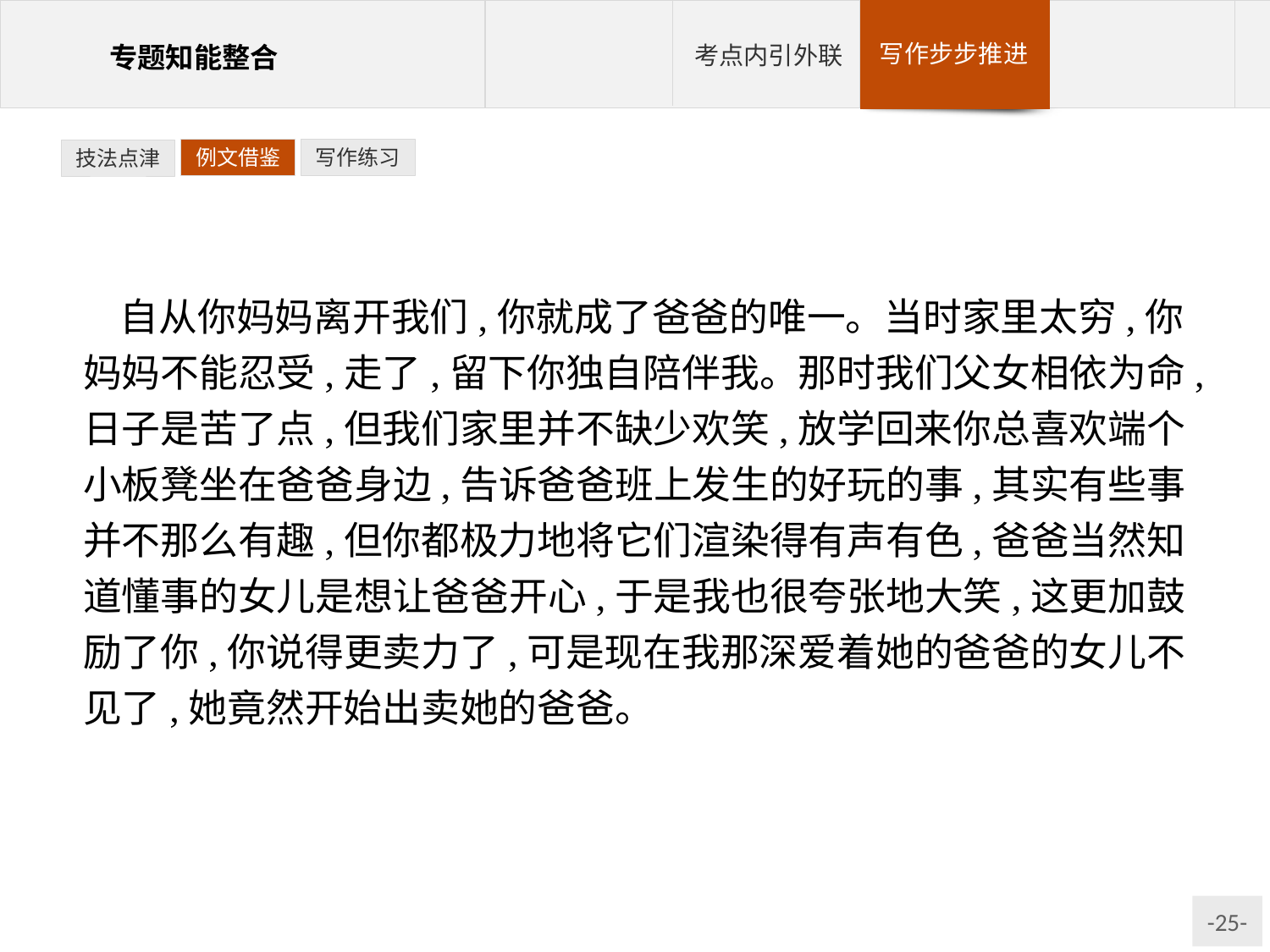

例文借鉴
写作练习
技法点津
自从你妈妈离开我们,你就成了爸爸的唯一。当时家里太穷,你妈妈不能忍受,走了,留下你独自陪伴我。那时我们父女相依为命,日子是苦了点,但我们家里并不缺少欢笑,放学回来你总喜欢端个小板凳坐在爸爸身边,告诉爸爸班上发生的好玩的事,其实有些事并不那么有趣,但你都极力地将它们渲染得有声有色,爸爸当然知道懂事的女儿是想让爸爸开心,于是我也很夸张地大笑,这更加鼓励了你,你说得更卖力了,可是现在我那深爱着她的爸爸的女儿不见了,她竟然开始出卖她的爸爸。